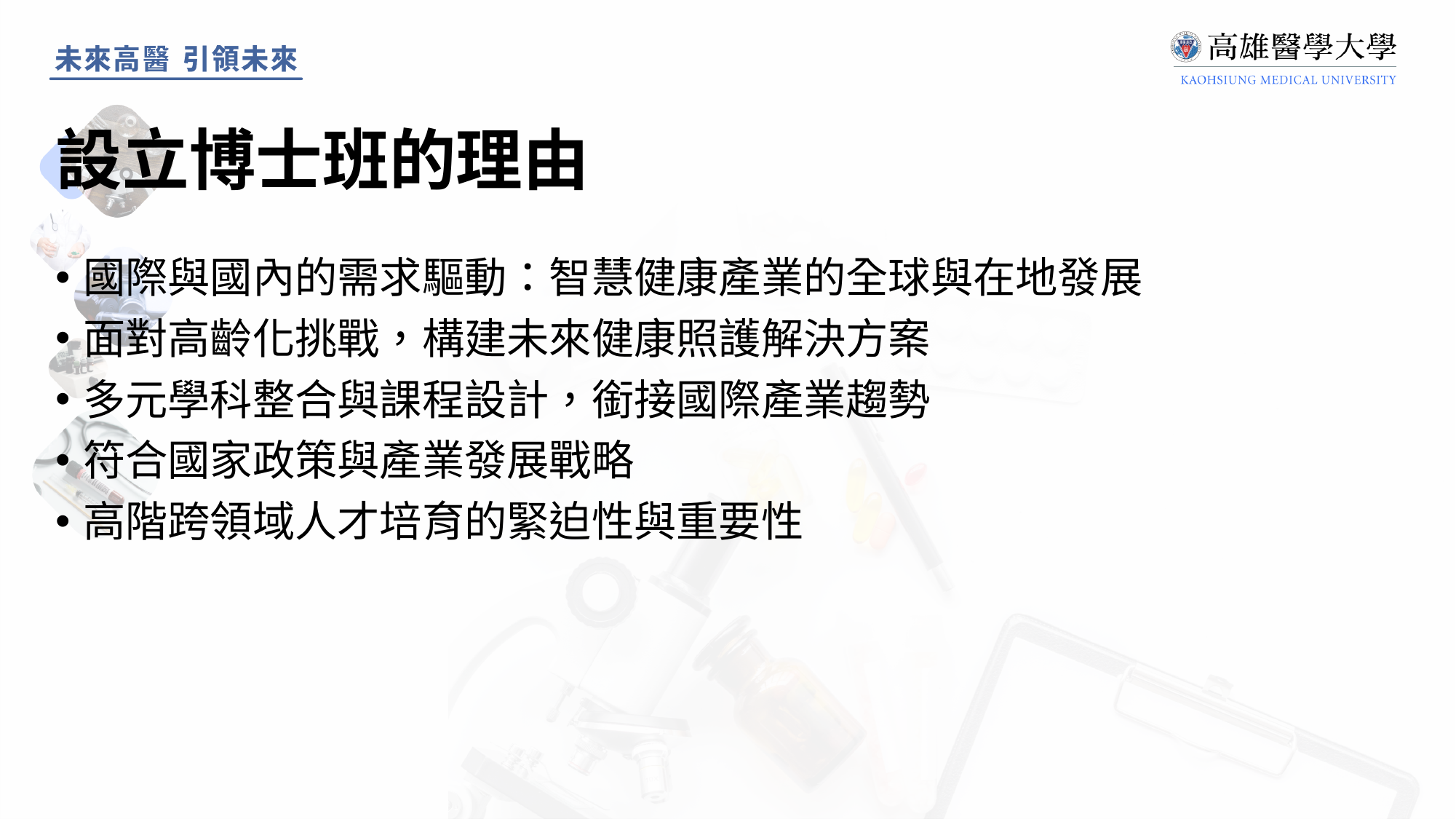

# 設立博士班的理由
國際與國內的需求驅動：智慧健康產業的全球與在地發展
面對高齡化挑戰，構建未來健康照護解決方案
多元學科整合與課程設計，銜接國際產業趨勢
符合國家政策與產業發展戰略
高階跨領域人才培育的緊迫性與重要性